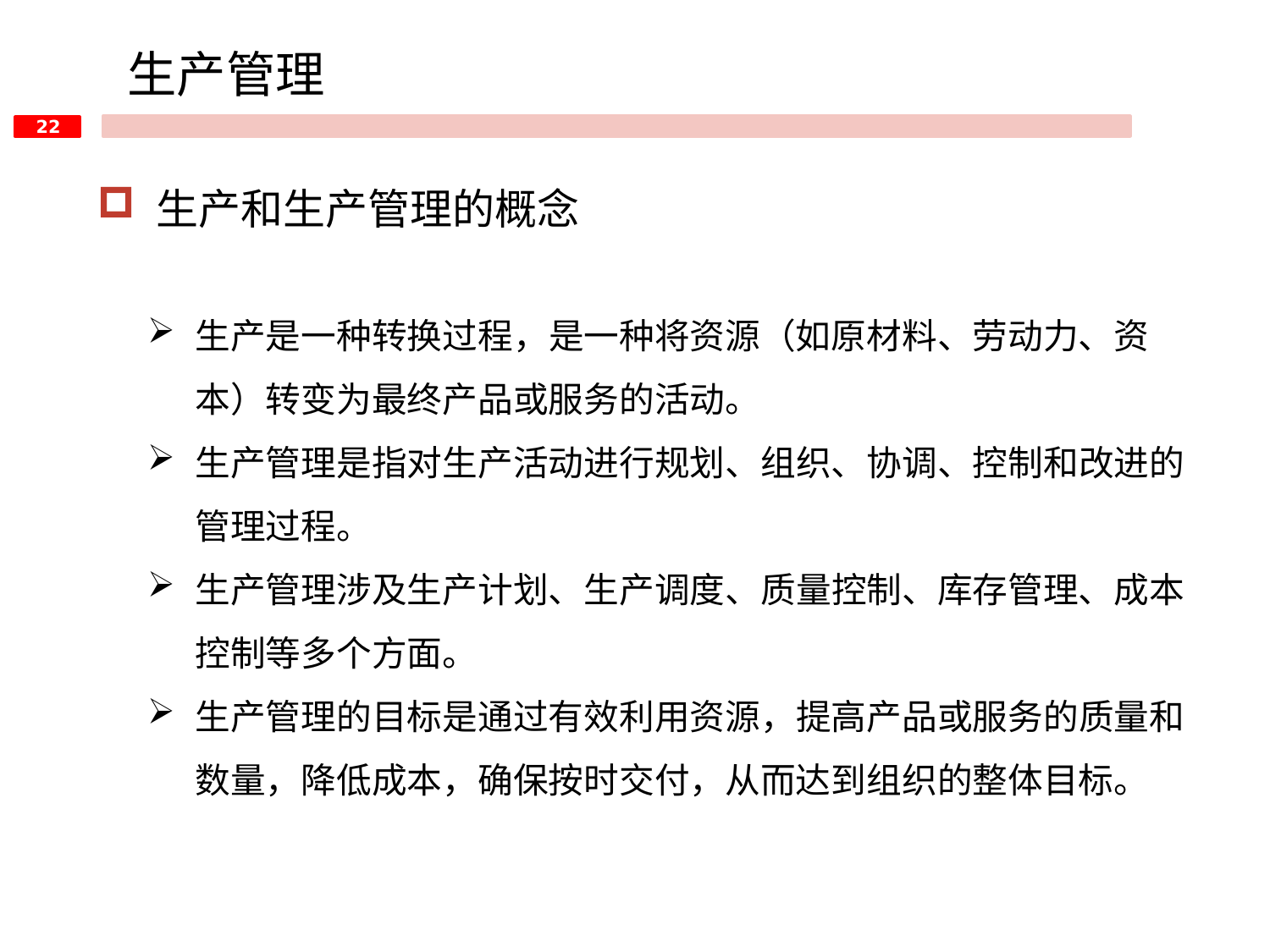

生产管理
22

 生产和生产管理的概念
生产是一种转换过程，是一种将资源（如原材料、劳动力、资本）转变为最终产品或服务的活动。
生产管理是指对生产活动进行规划、组织、协调、控制和改进的管理过程。
生产管理涉及生产计划、生产调度、质量控制、库存管理、成本控制等多个方面。
生产管理的目标是通过有效利用资源，提高产品或服务的质量和数量，降低成本，确保按时交付，从而达到组织的整体目标。